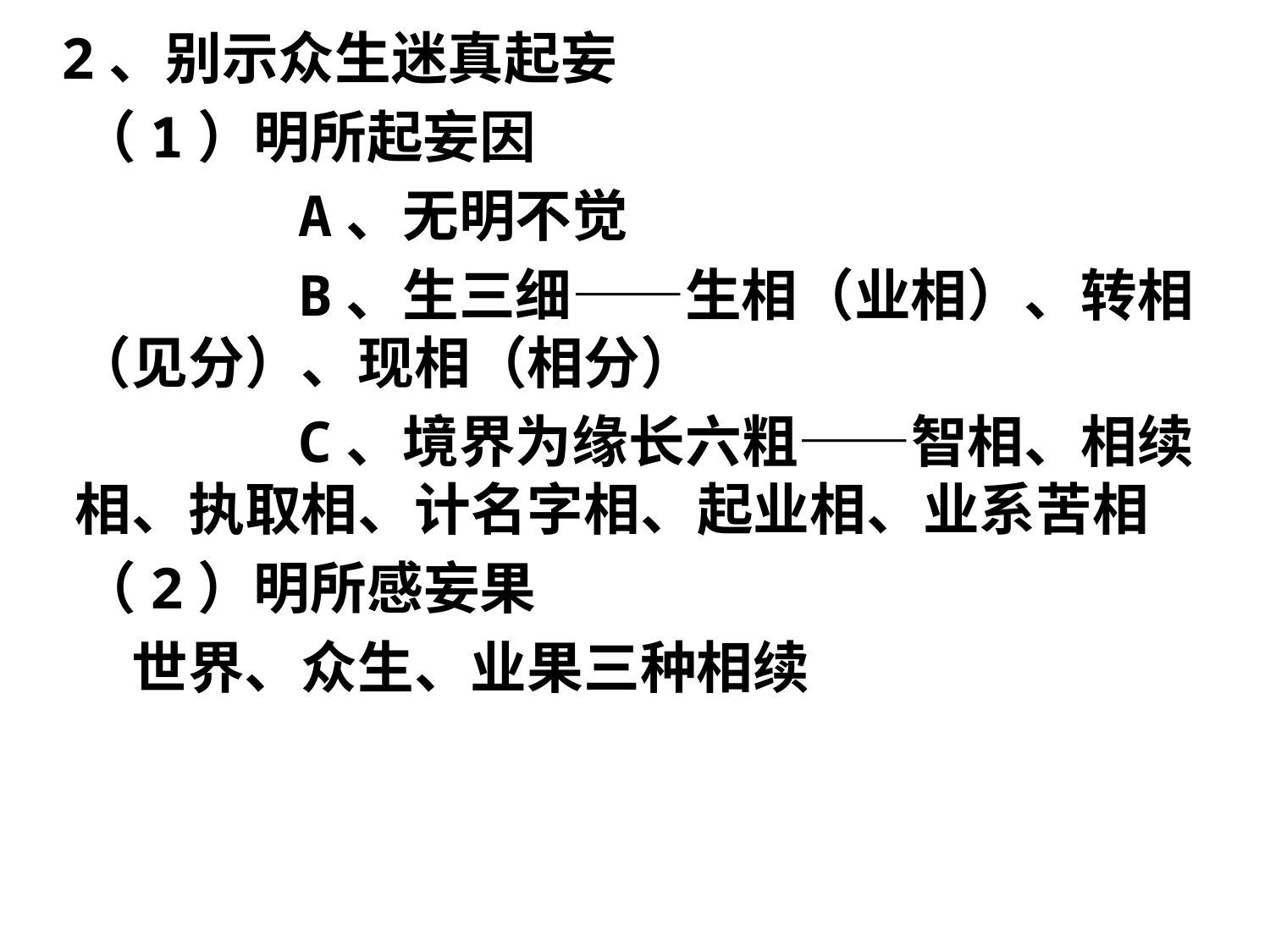

2、别示众生迷真起妄
   （1）明所起妄因
        A、无明不觉
        B、生三细——生相（业相）、转相（见分）、现相（相分）
        C、境界为缘长六粗——智相、相续相、执取相、计名字相、起业相、业系苦相
   （2）明所感妄果
       世界、众生、业果三种相续